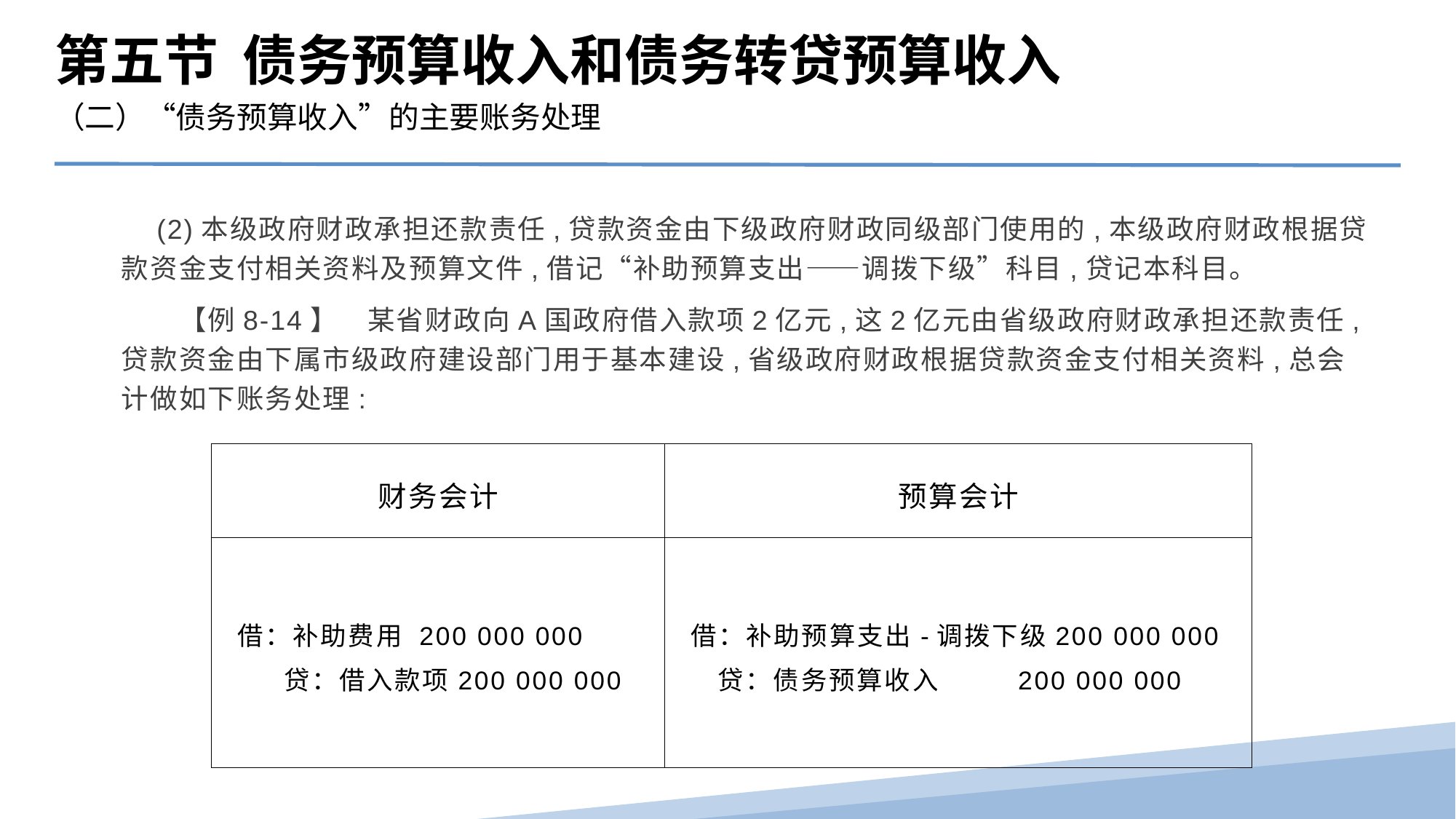

第五节  债务预算收入和债务转贷预算收入
（二）“债务预算收入”的主要账务处理
　(2)本级政府财政承担还款责任,贷款资金由下级政府财政同级部门使用的,本级政府财政根据贷款资金支付相关资料及预算文件,借记“补助预算支出――调拨下级”科目,贷记本科目。
　　【例8-14】　某省财政向A国政府借入款项2亿元,这2亿元由省级政府财政承担还款责任,贷款资金由下属市级政府建设部门用于基本建设,省级政府财政根据贷款资金支付相关资料,总会计做如下账务处理:
| 财务会计 | 预算会计 |
| --- | --- |
| 借：补助费用 200 000 000 贷：借入款项200 000 000 | 借：补助预算支出-调拨下级200 000 000 贷：债务预算收入 200 000 000 |